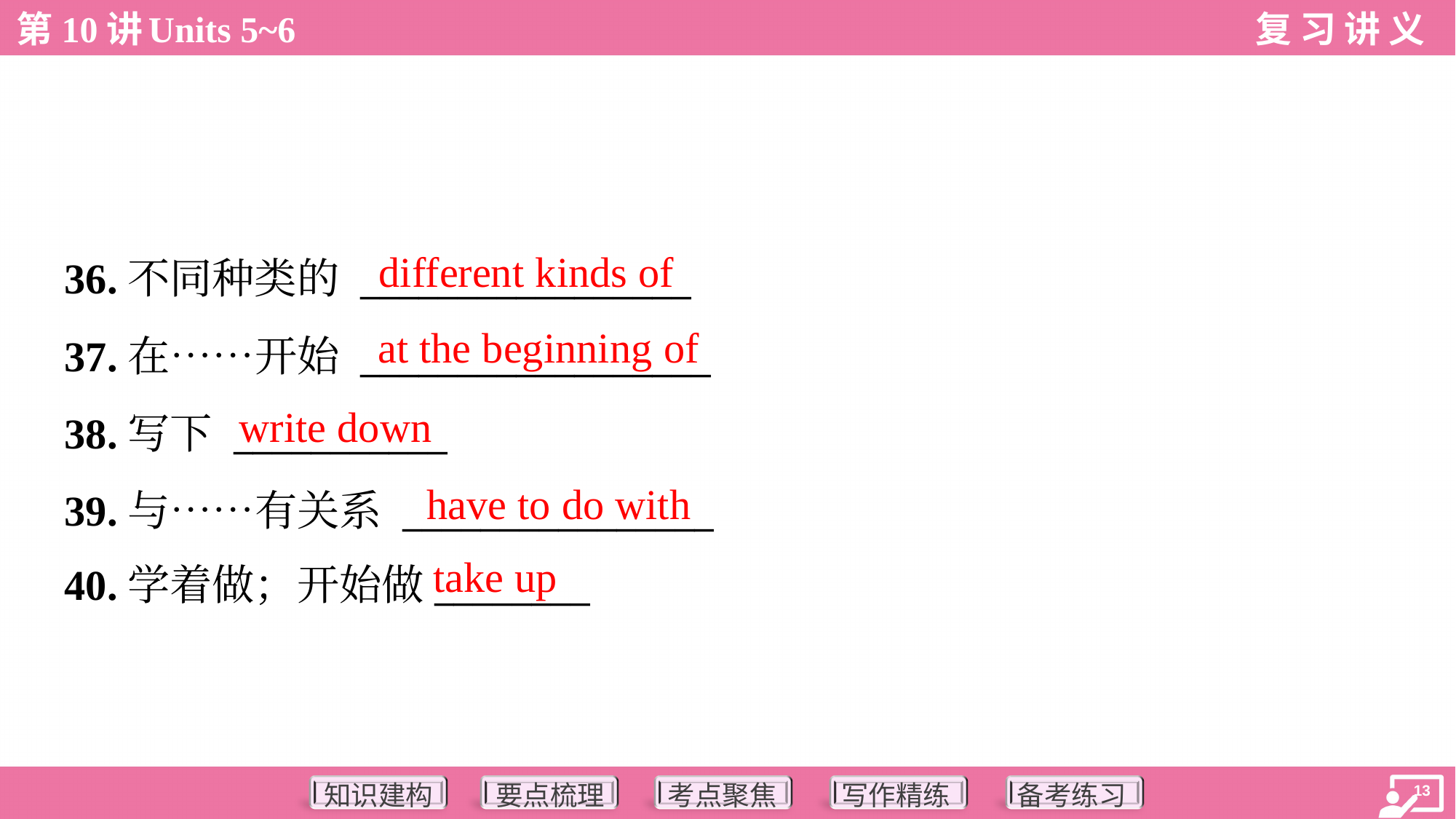

different kinds of
36.不同种类的 _________________
37.在……开始 __________________
38.写下 ___________
39.与……有关系 ________________
40.学着做；开始做________
at the beginning of
write down
have to do with
take up